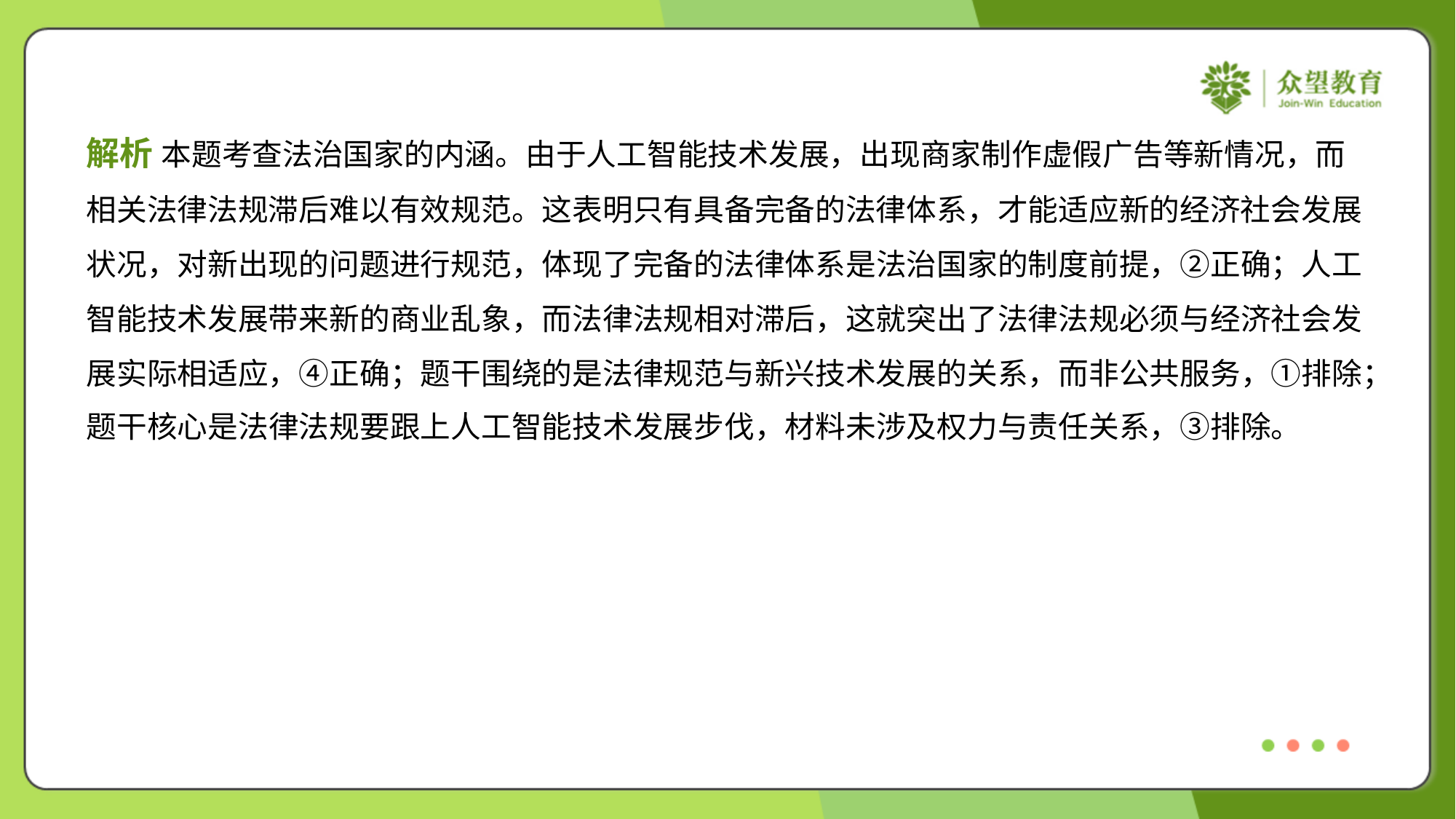

解析 本题考查法治国家的内涵。由于人工智能技术发展，出现商家制作虚假广告等新情况，而
相关法律法规滞后难以有效规范。这表明只有具备完备的法律体系，才能适应新的经济社会发展
状况，对新出现的问题进行规范，体现了完备的法律体系是法治国家的制度前提，②正确；人工
智能技术发展带来新的商业乱象，而法律法规相对滞后，这就突出了法律法规必须与经济社会发
展实际相适应，④正确；题干围绕的是法律规范与新兴技术发展的关系，而非公共服务，①排除；
题干核心是法律法规要跟上人工智能技术发展步伐，材料未涉及权力与责任关系，③排除。